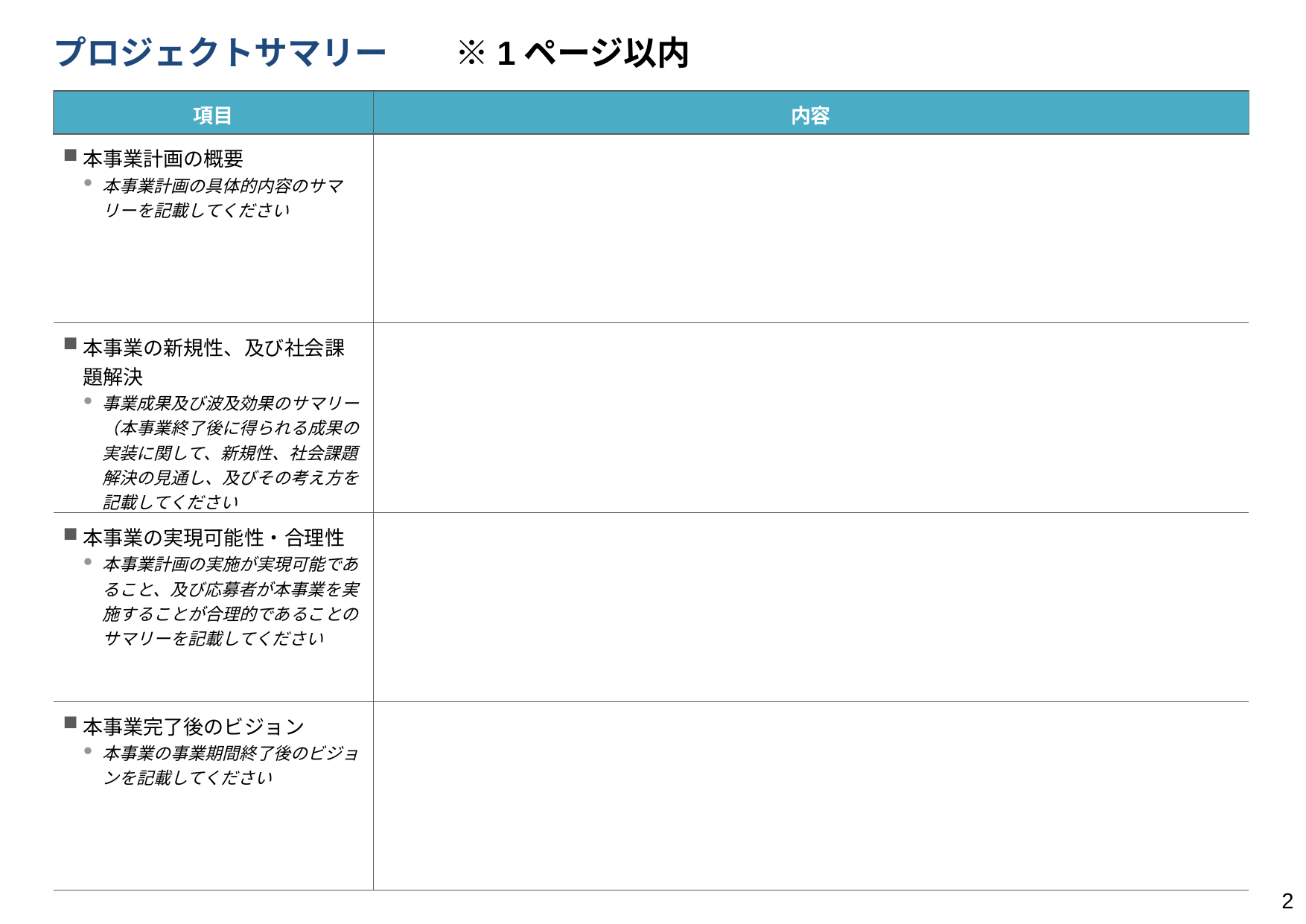

# プロジェクトサマリー　　※1ページ以内
| 項目 | 内容 |
| --- | --- |
| 本事業計画の概要 本事業計画の具体的内容のサマリーを記載してください |  |
| 本事業の新規性、及び社会課題解決 事業成果及び波及効果のサマリー（本事業終了後に得られる成果の実装に関して、新規性、社会課題解決の見通し、及びその考え方を記載してください |  |
| 本事業の実現可能性・合理性 本事業計画の実施が実現可能であること、及び応募者が本事業を実施することが合理的であることのサマリーを記載してください |  |
| 本事業完了後のビジョン 本事業の事業期間終了後のビジョンを記載してください |  |
2